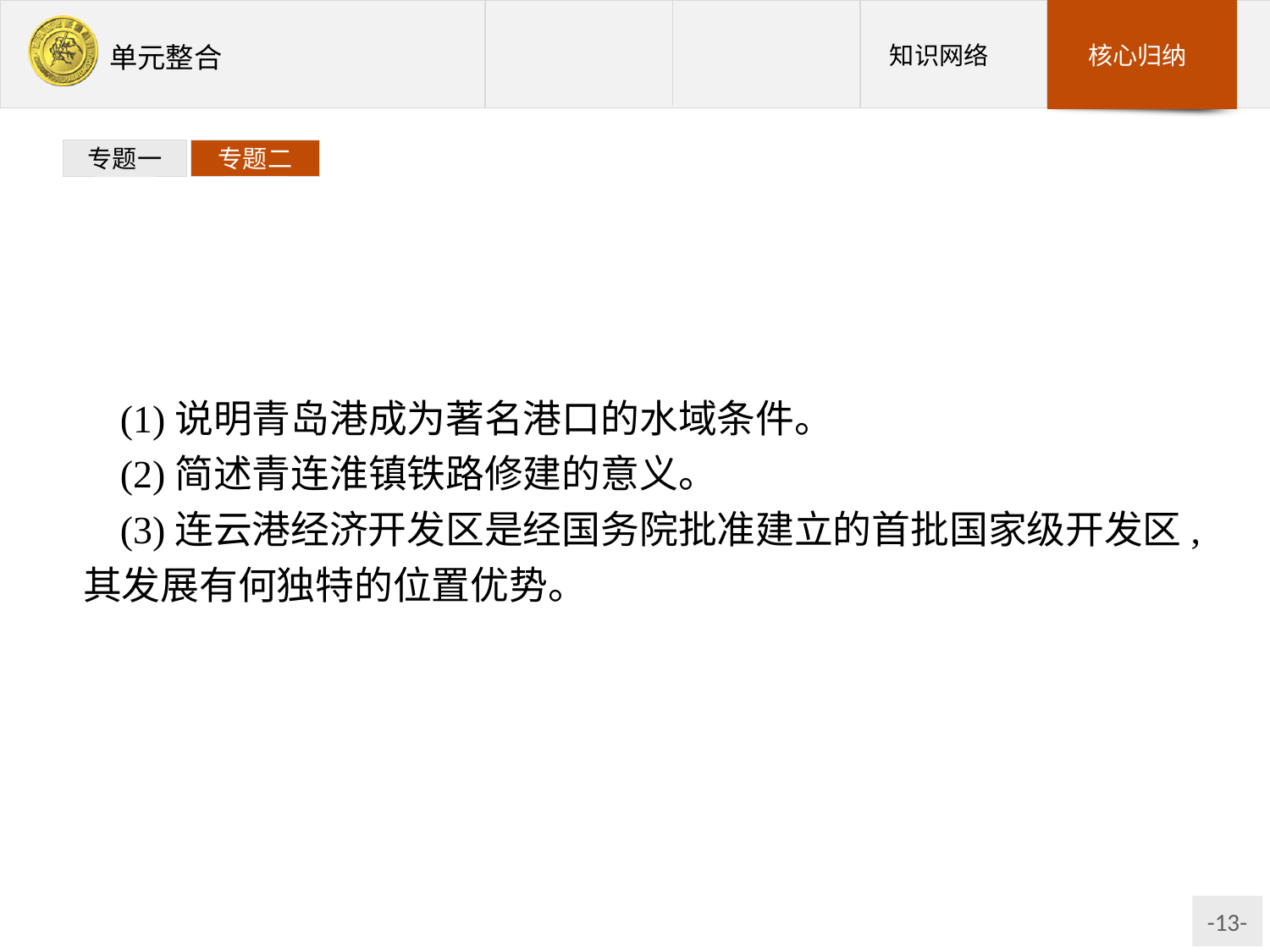

专题一
专题二
(1)说明青岛港成为著名港口的水域条件。
(2)简述青连淮镇铁路修建的意义。
(3)连云港经济开发区是经国务院批准建立的首批国家级开发区,其发展有何独特的位置优势。